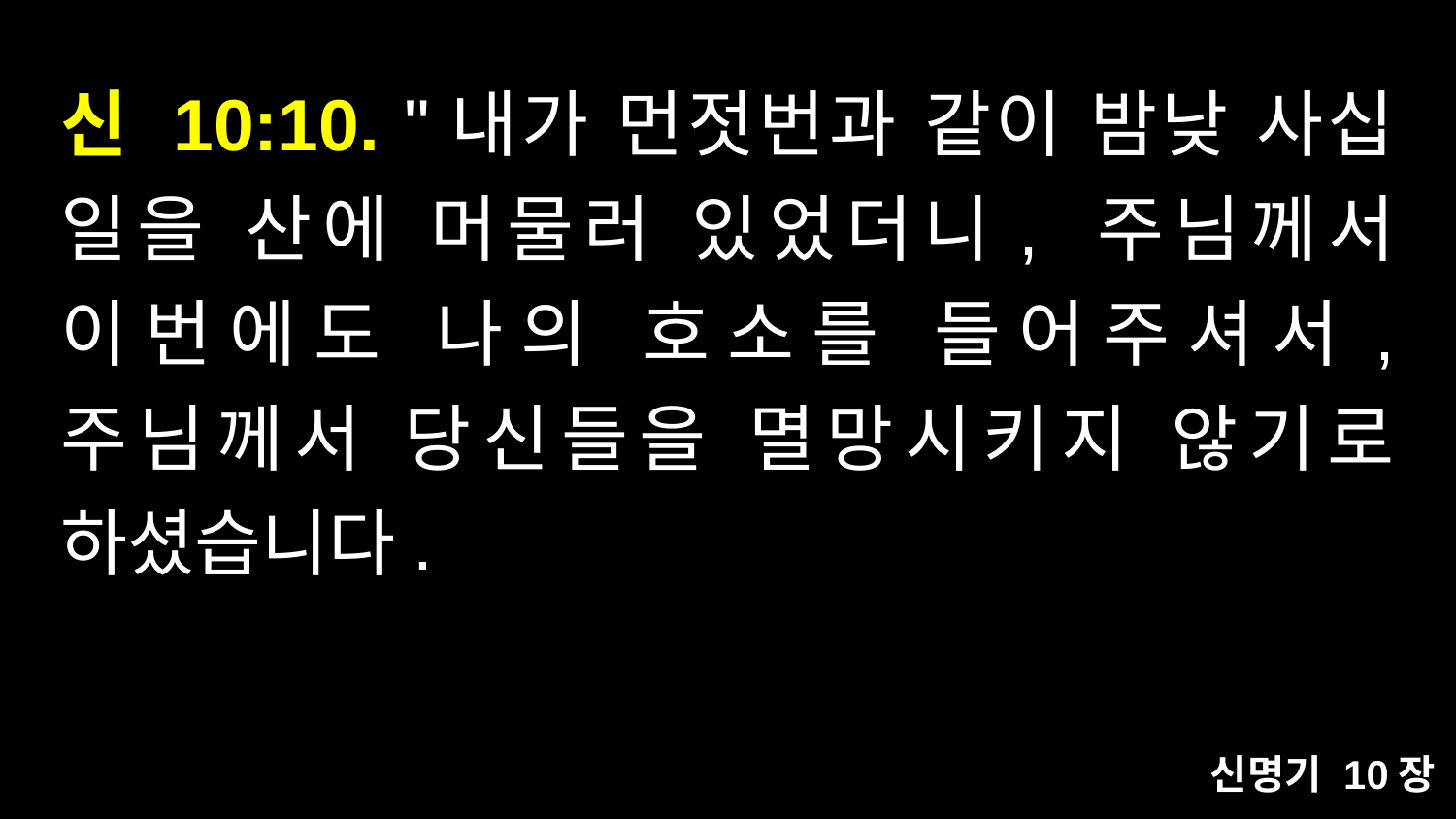

# 신 10:10. "내가 먼젓번과 같이 밤낮 사십 일을 산에 머물러 있었더니, 주님께서 이번에도 나의 호소를 들어주셔서, 주님께서 당신들을 멸망시키지 않기로 하셨습니다.
신명기 10장